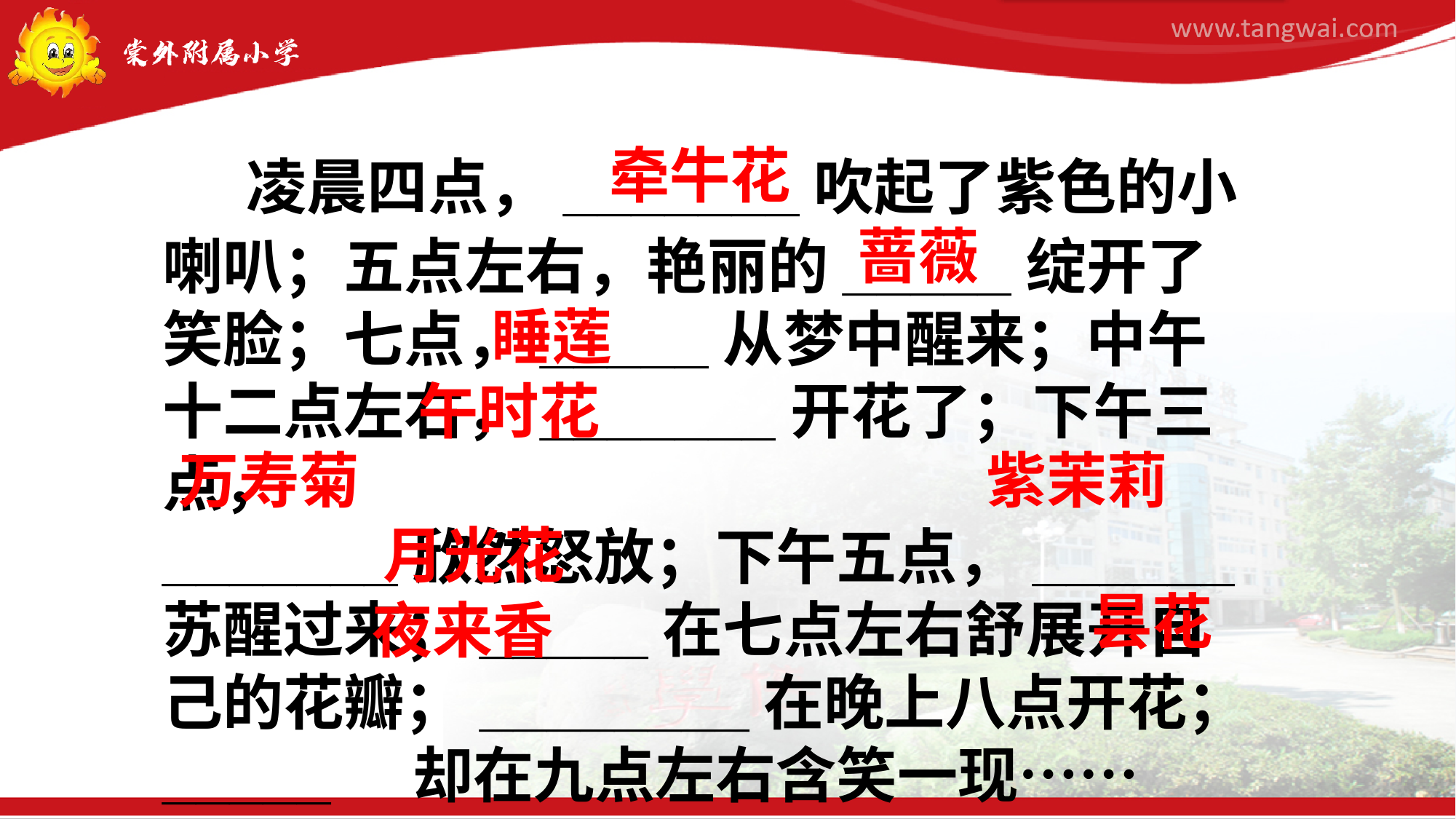

凌晨四点，_______吹起了紫色的小喇叭；五点左右，艳丽的_____绽开了笑脸；七点，_____从梦中醒来；中午十二点左右，_______开花了；下午三点，
_______欣然怒放；下午五点，______苏醒过来；_____在七点左右舒展开自己的花瓣；________在晚上八点开花；_____    却在九点左右含笑一现……
牵牛花
蔷薇
睡莲
午时花
万寿菊
紫茉莉
月光花
昙花
夜来香